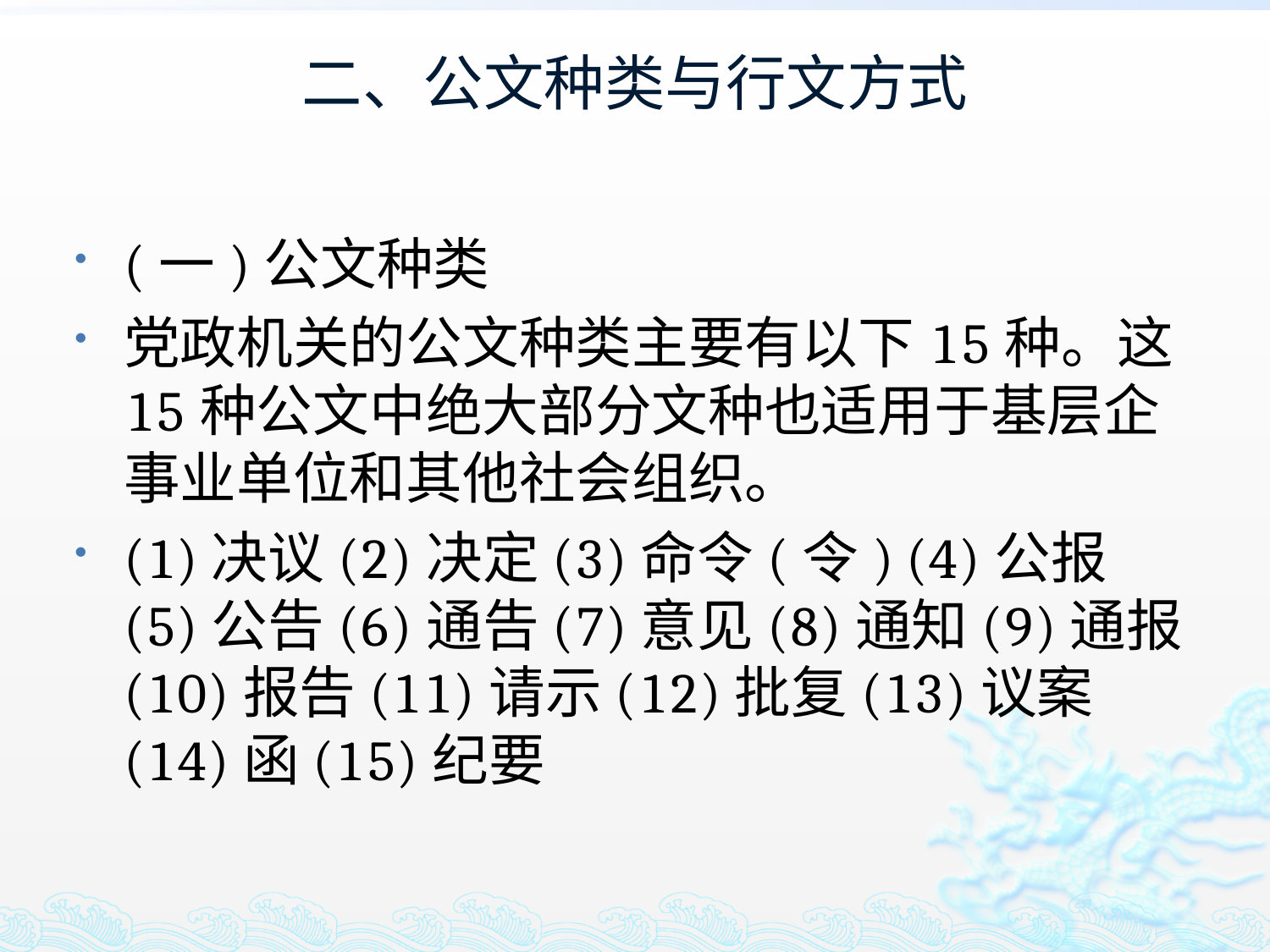

# 二、公文种类与行文方式
(一)公文种类
党政机关的公文种类主要有以下15种。这15种公文中绝大部分文种也适用于基层企事业单位和其他社会组织。
(1)决议(2)决定(3)命令(令) (4)公报(5)公告(6)通告(7)意见(8)通知(9)通报(10)报告(11)请示(12)批复(13)议案(14)函(15)纪要